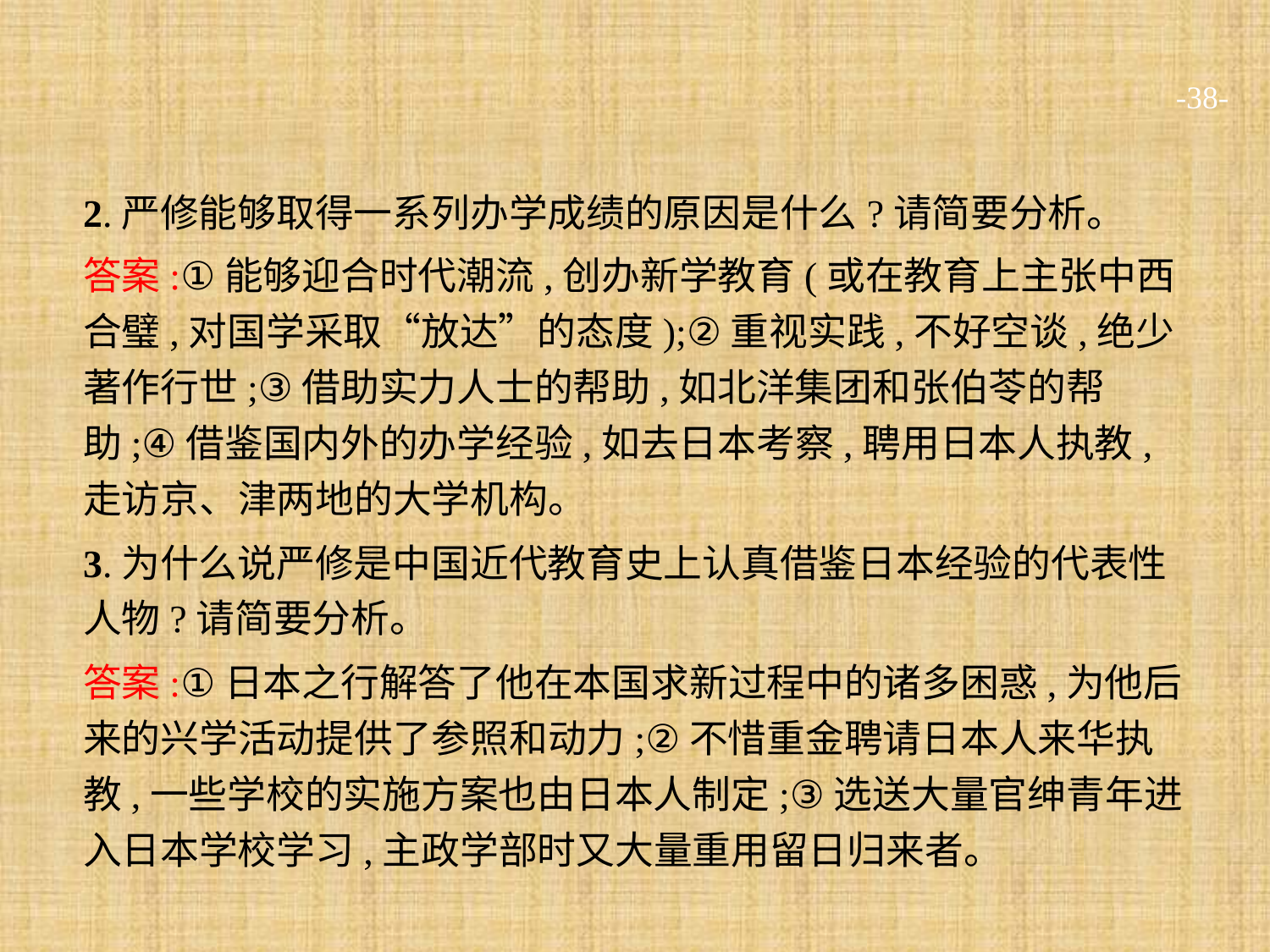

-38-
2.严修能够取得一系列办学成绩的原因是什么?请简要分析。
答案:①能够迎合时代潮流,创办新学教育(或在教育上主张中西合璧,对国学采取“放达”的态度);②重视实践,不好空谈,绝少著作行世;③借助实力人士的帮助,如北洋集团和张伯苓的帮助;④借鉴国内外的办学经验,如去日本考察,聘用日本人执教,走访京、津两地的大学机构。
3.为什么说严修是中国近代教育史上认真借鉴日本经验的代表性人物?请简要分析。
答案:①日本之行解答了他在本国求新过程中的诸多困惑,为他后来的兴学活动提供了参照和动力;②不惜重金聘请日本人来华执教,一些学校的实施方案也由日本人制定;③选送大量官绅青年进入日本学校学习,主政学部时又大量重用留日归来者。